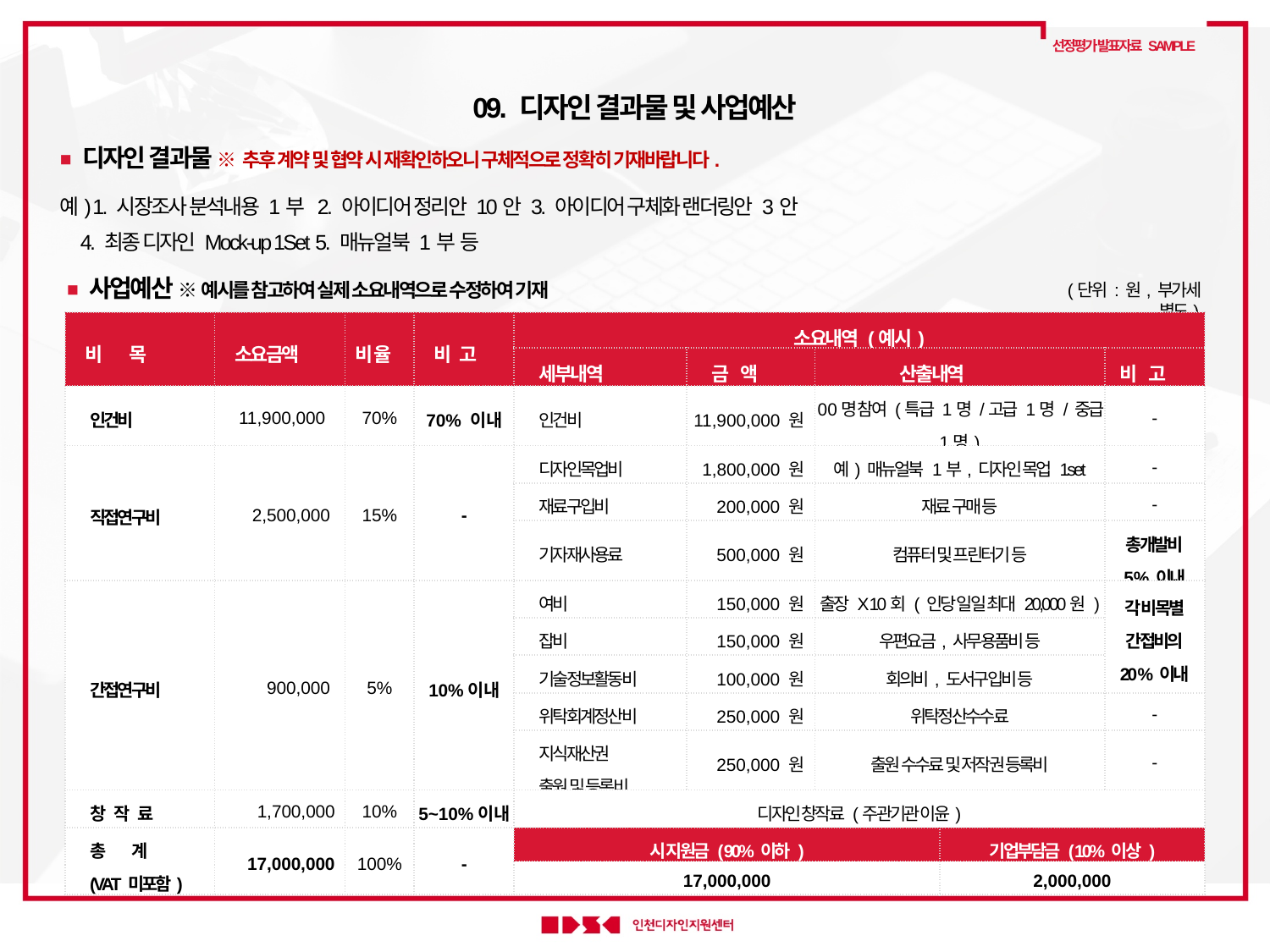

선정평가 발표자료 SAMPLE
09. 디자인 결과물 및 사업예산
◾ 디자인 결과물 ※ 추후 계약 및 협약 시 재확인하오니 구체적으로 정확히 기재바랍니다.
예) 1. 시장조사 분석내용 1부  2. 아이디어 정리안 10안 3. 아이디어 구체화 랜더링안 3안
     4. 최종 디자인 Mock-up 1Set  5. 매뉴얼북 1부  등
◾ 사업예산 ※ 예시를 참고하여 실제 소요내역으로 수정하여 기재
(단위 : 원, 부가세 별도)
| 비 목 | 소요금액 | 비 율 | 비 고 | 소요내역 (예시) |  |  |  |  |
| --- | --- | --- | --- | --- | --- | --- | --- | --- |
|  |  |  |  | 세부내역 | 금 액 | 산출내역 |  | 비 고 |
| 인건비 | 11,900,000 | 70% | 70% 이내 | 인건비 | 11,900,000 원 | 0 0명 참여 (특급 1명 /고급 1명 / 중급 1명) |  | - |
| 직접연구비 | 2,500,000 | 15% | - | 디자인목업비 | 1,800,000 원 | 예) 매뉴얼북 1부, 디자인 목업 1set |  | - |
|  |  |  |  | 재료구입비 | 200,000 원 | 재료 구매 등 |  | - |
|  |  |  |  | 기자재사용료 | 500,000 원 | 컴퓨터 및 프린터기 등 |  | 총개발비 5 % 이내 |
| 간접연구비 | 900,000 | 5% | 10%이내 | 여비 | 150,000 원 | 출장 X 10회 ( 인당 일일 최대 20,000원 ) |  | 각 비목별 간접비의 20 % 이내 |
|  |  |  |  | 잡비 | 150,000 원 | 우편요금, 사무용품비 등 |  |  |
|  |  |  |  | 기술정보활동비 | 100,000 원 | 회의비, 도서구입비 등 |  |  |
|  |  |  |  | 위탁회계정산비 | 250,000 원 | 위탁정산수수료 |  | - |
|  |  |  |  | 지식재산권 출원 및 등록비 | 250,000 원 | 출원 수수료 및 저작권 등록비 |  | - |
| 창 작 료 | 1,700,000 | 10% | 5~10%이내 | 디자인 창작료 (주관기관 이윤) |  |  |  |  |
| 총 계 (VAT 미포함) | 17,000,000 | 100% | - | 시 지원금 ( 90% 이하 ) |  |  | 기업부담금 ( 10% 이상 ) |  |
|  |  |  |  | 17,000,000 |  |  | 2,000,000 |  |